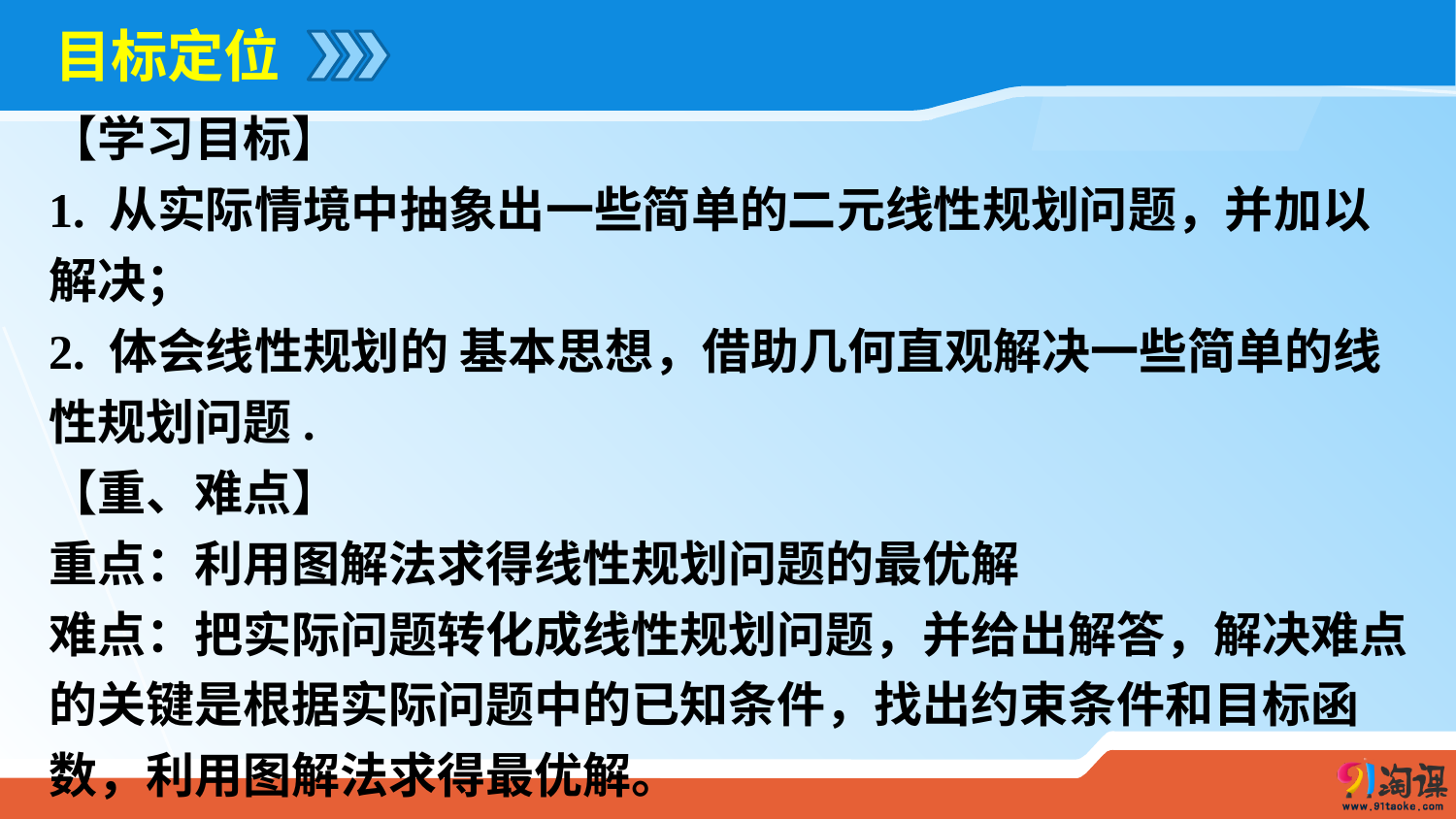

目标定位
【学习目标】
1. 从实际情境中抽象出一些简单的二元线性规划问题，并加以解决；
2. 体会线性规划的 基本思想，借助几何直观解决一些简单的线性规划问题.
【重、难点】
重点：利用图解法求得线性规划问题的最优解
难点：把实际问题转化成线性规划问题，并给出解答，解决难点的关键是根据实际问题中的已知条件，找出约束条件和目标函数，利用图解法求得最优解。